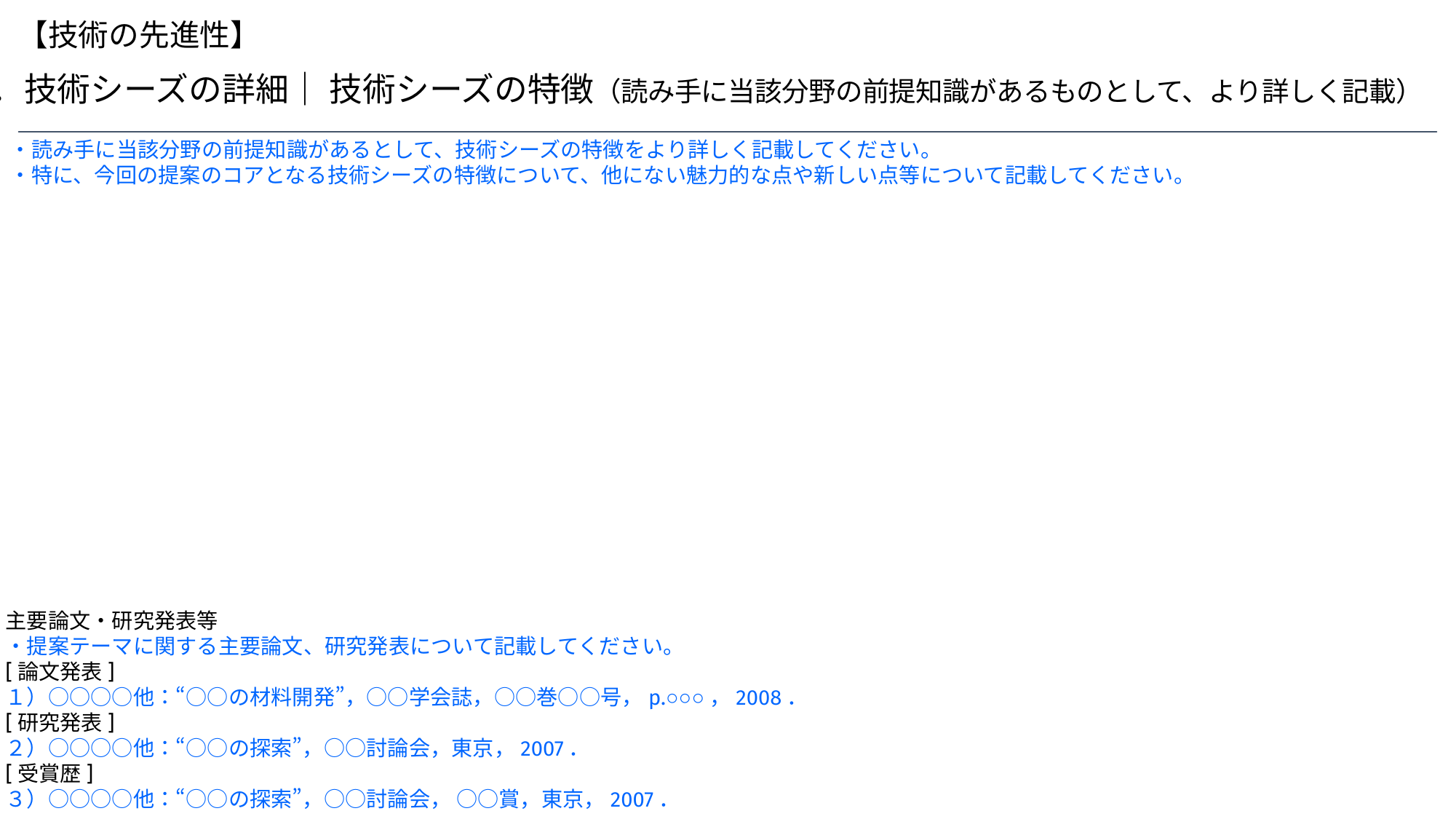

【技術の先進性】
４．技術シーズの詳細｜ 技術シーズの特徴（読み手に当該分野の前提知識があるものとして、より詳しく記載）
・読み手に当該分野の前提知識があるとして、技術シーズの特徴をより詳しく記載してください。
・特に、今回の提案のコアとなる技術シーズの特徴について、他にない魅力的な点や新しい点等について記載してください。
主要論文・研究発表等
・提案テーマに関する主要論文、研究発表について記載してください。
[論文発表]
１）○○○○他：“○○の材料開発”，○○学会誌，○○巻○○号，p.○○○，2008．
[研究発表]
２）○○○○他：“○○の探索”，○○討論会，東京，2007．
[受賞歴]
３）○○○○他：“○○の探索”，○○討論会， ○○賞，東京，2007．